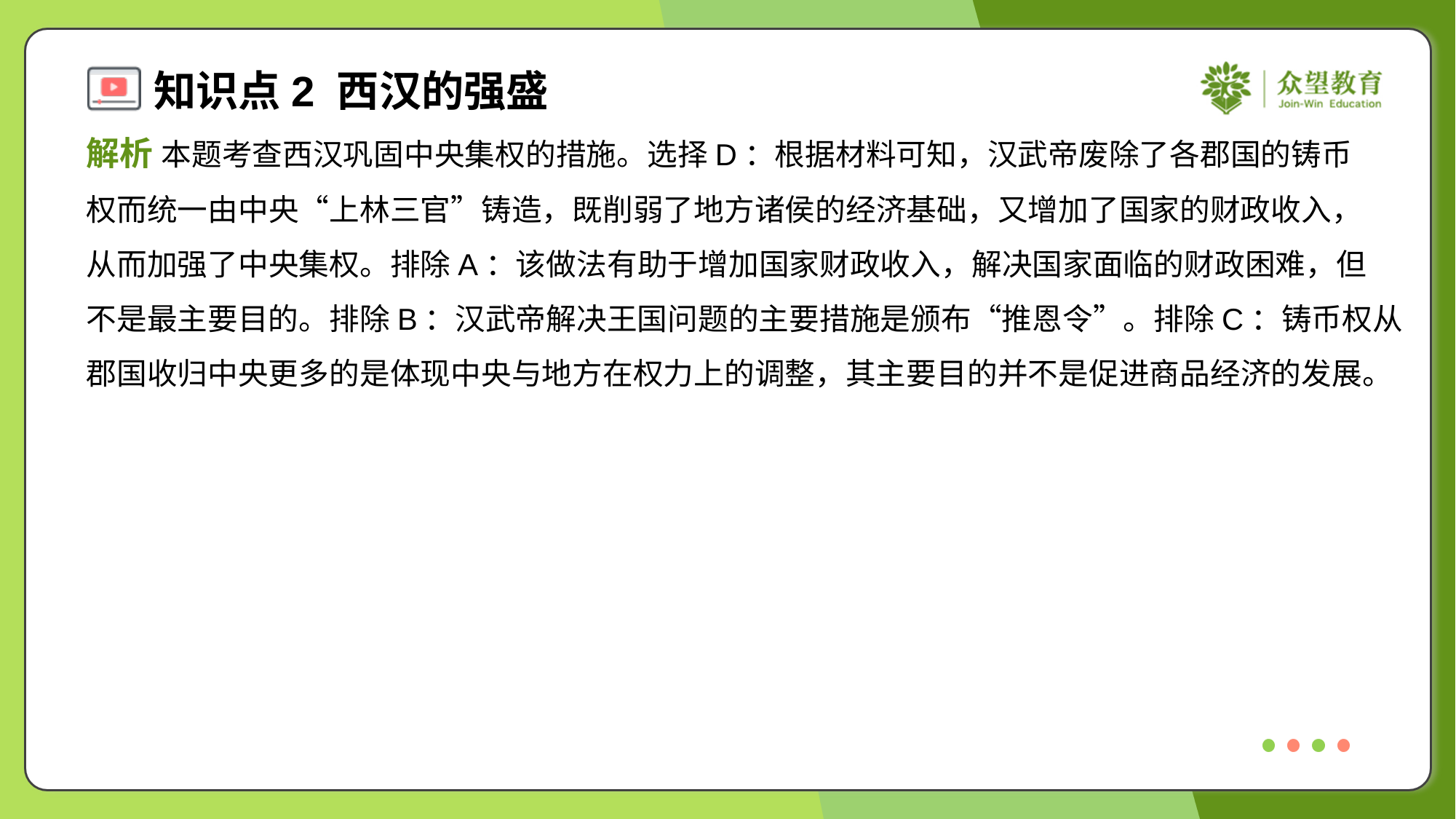

解析 本题考查西汉巩固中央集权的措施。选择D：根据材料可知，汉武帝废除了各郡国的铸币
权而统一由中央“上林三官”铸造，既削弱了地方诸侯的经济基础，又增加了国家的财政收入，
从而加强了中央集权。排除A：该做法有助于增加国家财政收入，解决国家面临的财政困难，但
不是最主要目的。排除B：汉武帝解决王国问题的主要措施是颁布“推恩令”。排除C：铸币权从
郡国收归中央更多的是体现中央与地方在权力上的调整，其主要目的并不是促进商品经济的发展。